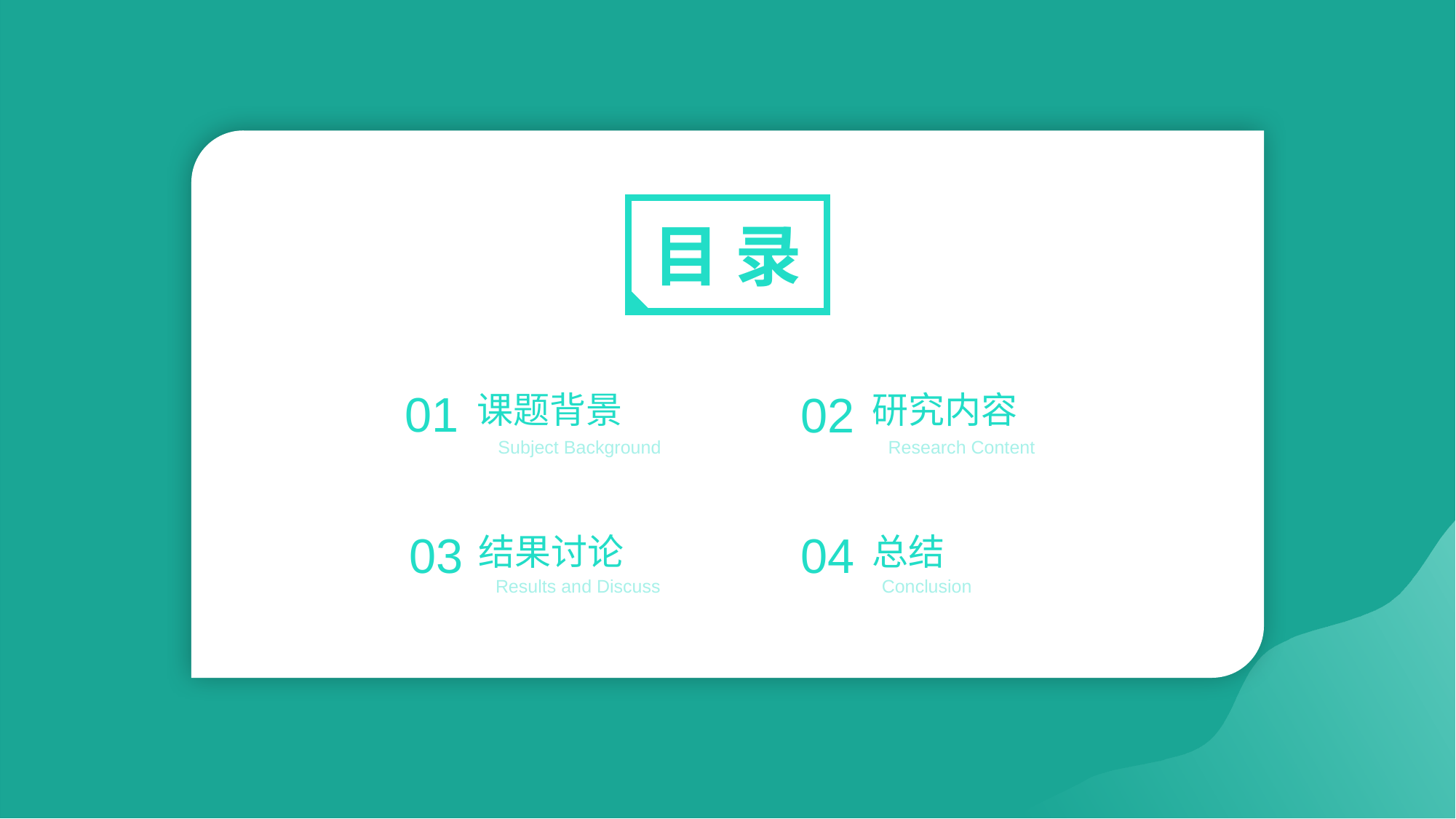

目 录
01
02
课题背景
研究内容
Subject Background
Research Content
03
04
结果讨论
总结
Results and Discuss
Conclusion